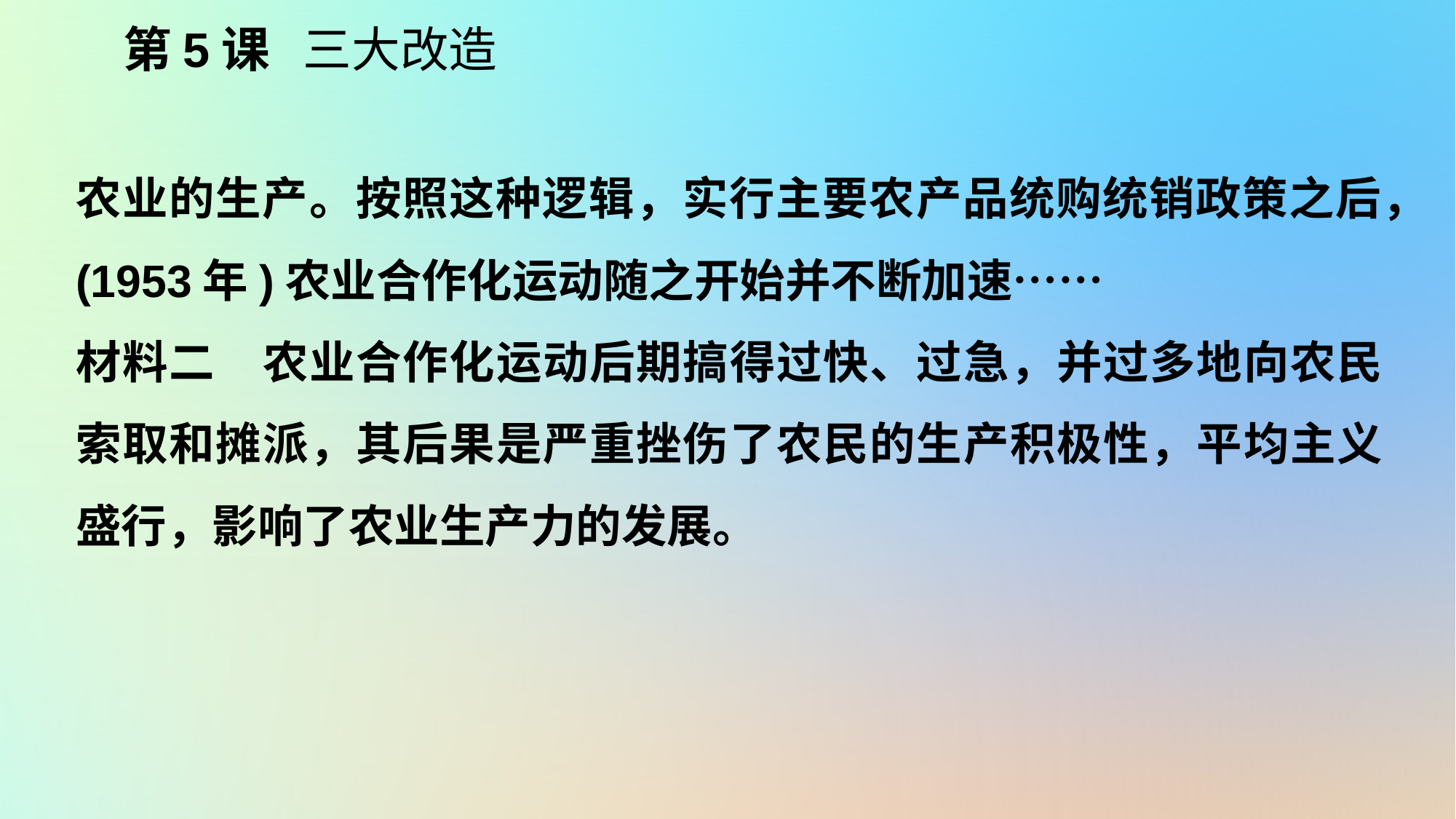

第5课   三大改造
农业的生产。按照这种逻辑，实行主要农产品统购统销政策之后，(1953年)农业合作化运动随之开始并不断加速……
材料二　农业合作化运动后期搞得过快、过急，并过多地向农民索取和摊派，其后果是严重挫伤了农民的生产积极性，平均主义盛行，影响了农业生产力的发展。